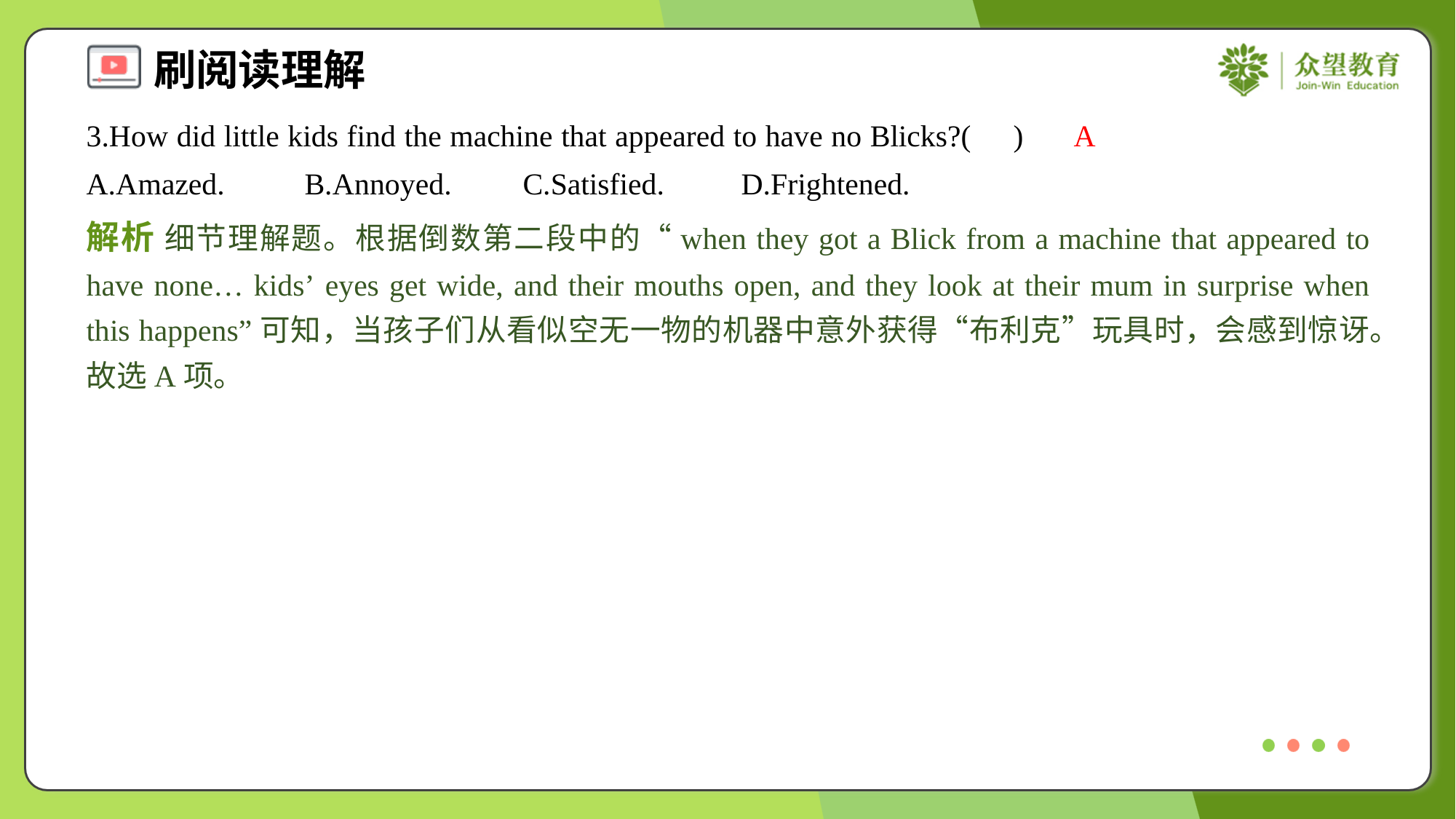

3.How did little kids find the machine that appeared to have no Blicks?(     )
A
A.Amazed.	B.Annoyed.	C.Satisfied.	D.Frightened.
解析 细节理解题。根据倒数第二段中的“when they got a Blick from a machine that appeared to have none… kids’ eyes get wide, and their mouths open, and they look at their mum in surprise when this happens”可知，当孩子们从看似空无一物的机器中意外获得“布利克”玩具时，会感到惊讶。故选A项。